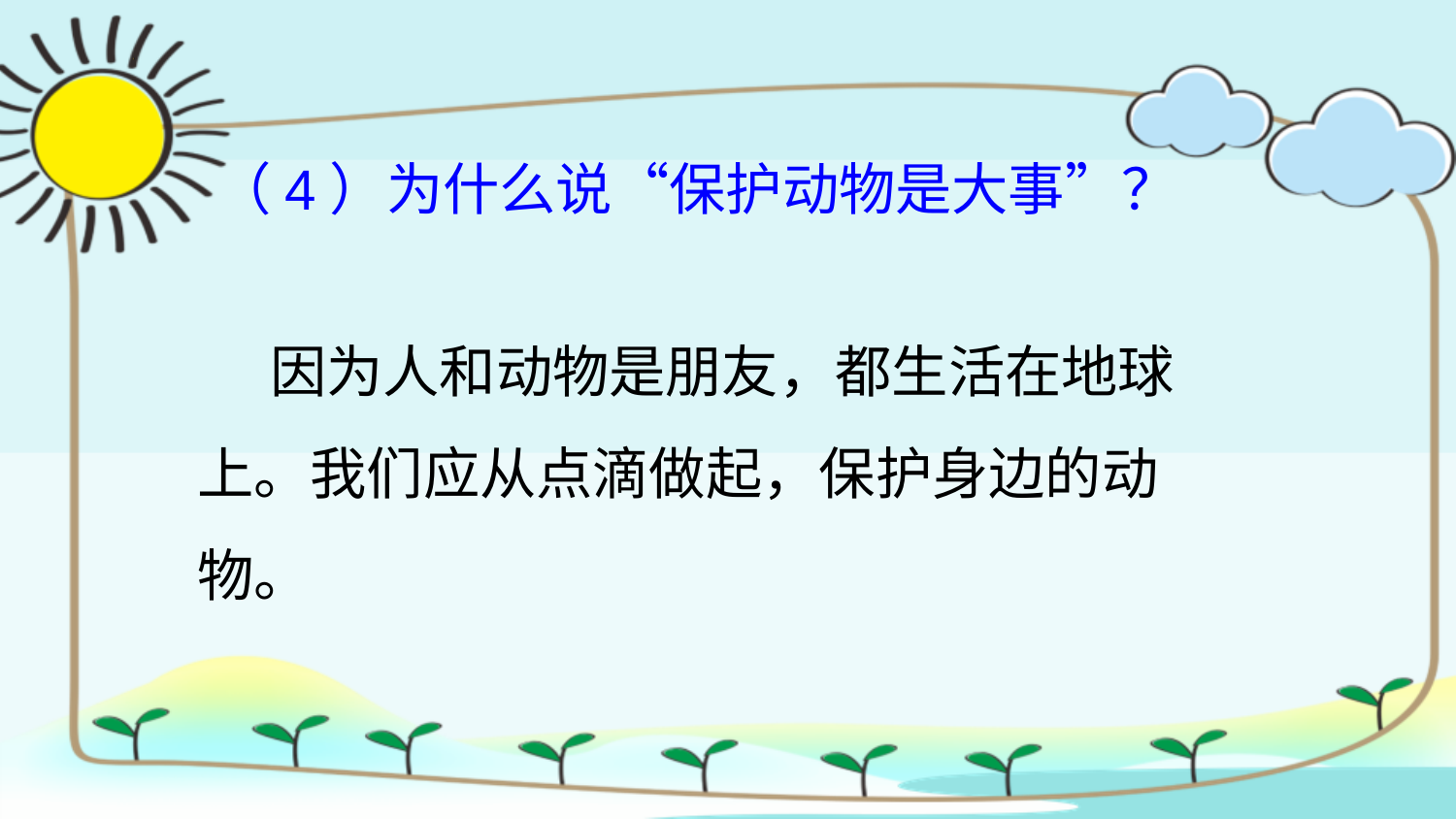

（4）为什么说“保护动物是大事”？
因为人和动物是朋友，都生活在地球上。我们应从点滴做起，保护身边的动物。